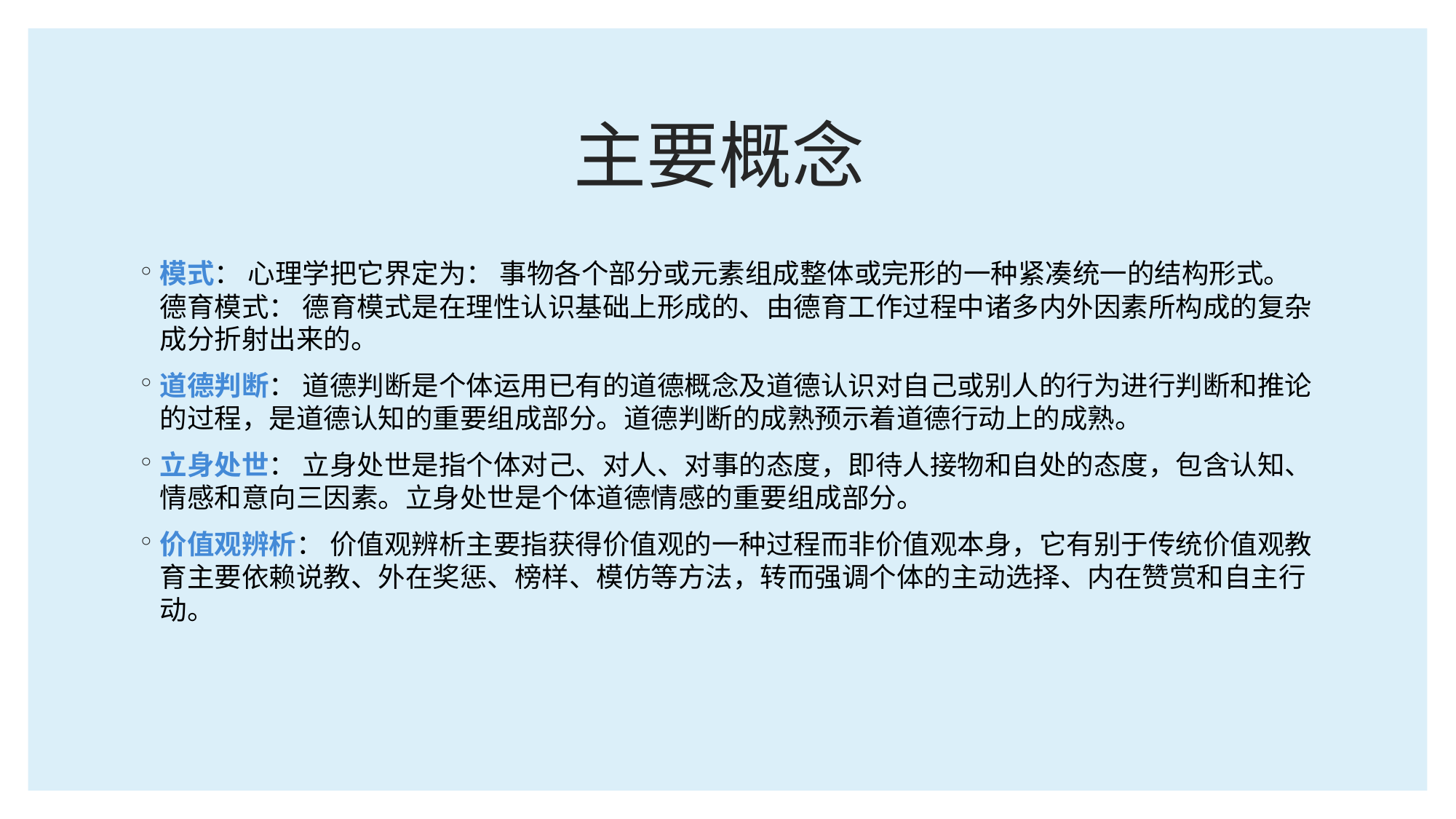

# 主要概念
模式： 心理学把它界定为： 事物各个部分或元素组成整体或完形的一种紧凑统一的结构形式。德育模式： 德育模式是在理性认识基础上形成的、由德育工作过程中诸多内外因素所构成的复杂成分折射出来的。
道德判断： 道德判断是个体运用已有的道德概念及道德认识对自己或别人的行为进行判断和推论的过程，是道德认知的重要组成部分。道德判断的成熟预示着道德行动上的成熟。
立身处世： 立身处世是指个体对己、对人、对事的态度，即待人接物和自处的态度，包含认知、情感和意向三因素。立身处世是个体道德情感的重要组成部分。
价值观辨析： 价值观辨析主要指获得价值观的一种过程而非价值观本身，它有别于传统价值观教育主要依赖说教、外在奖惩、榜样、模仿等方法，转而强调个体的主动选择、内在赞赏和自主行动。